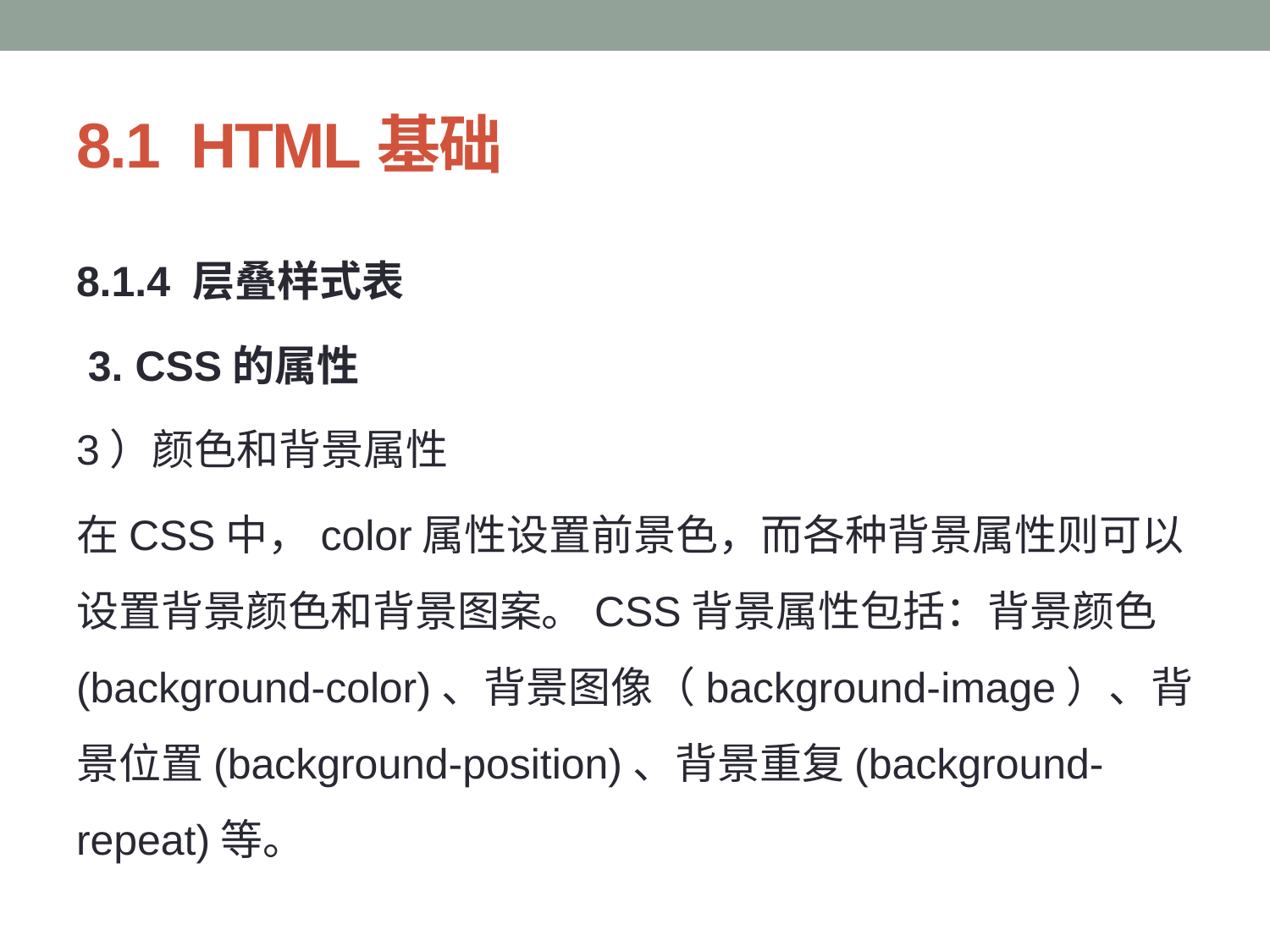

# 8.1  HTML基础
8.1.4 层叠样式表
 3. CSS的属性
3）颜色和背景属性
在CSS中，color属性设置前景色，而各种背景属性则可以设置背景颜色和背景图案。CSS背景属性包括：背景颜色(background-color)、背景图像（background-image）、背景位置(background-position)、背景重复(background-repeat)等。